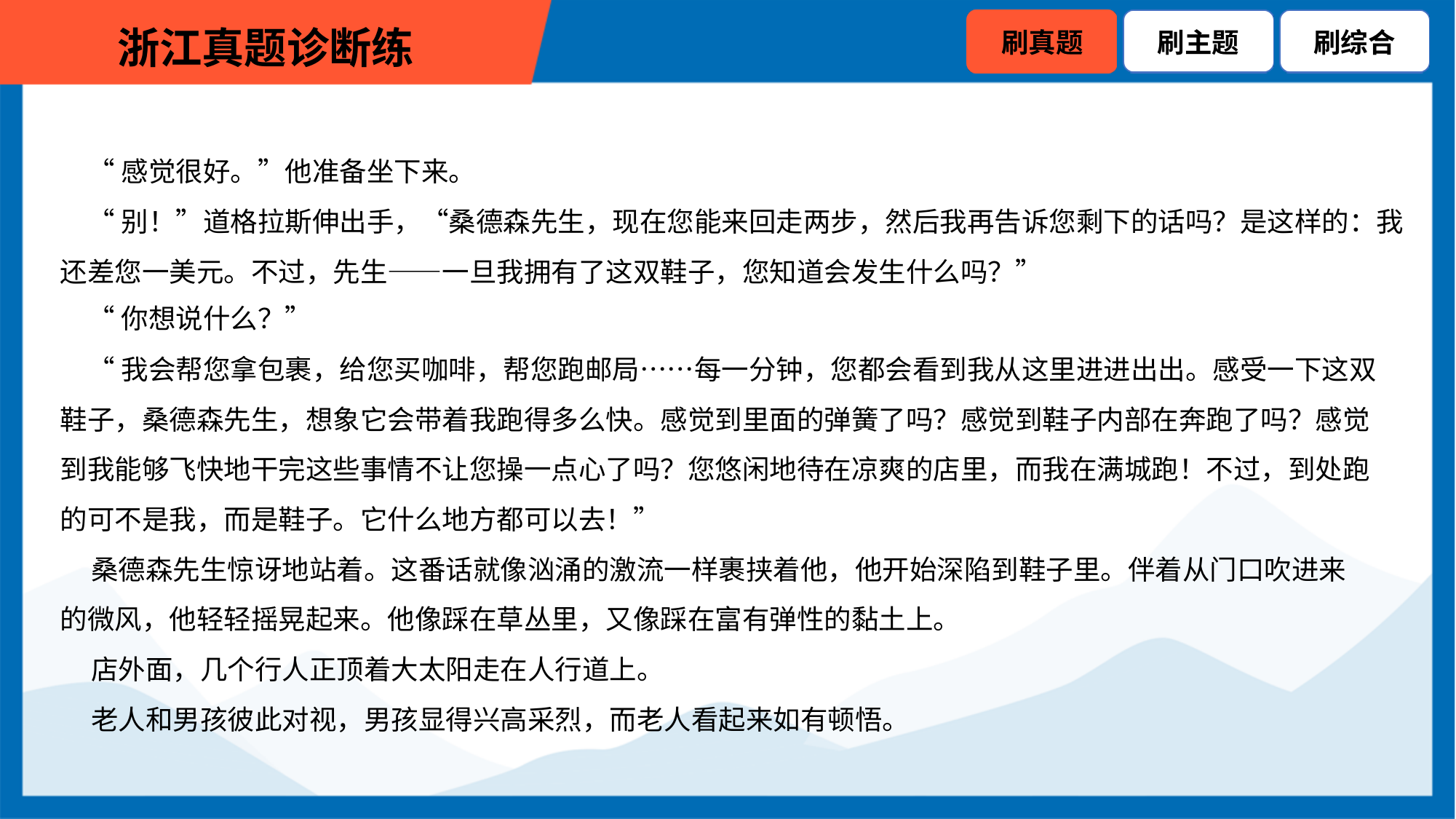

“感觉很好。”他准备坐下来。
    “别！”道格拉斯伸出手，“桑德森先生，现在您能来回走两步，然后我再告诉您剩下的话吗？是这样的：我
还差您一美元。不过，先生——一旦我拥有了这双鞋子，您知道会发生什么吗？”
    “你想说什么？”
    “我会帮您拿包裹，给您买咖啡，帮您跑邮局……每一分钟，您都会看到我从这里进进出出。感受一下这双
鞋子，桑德森先生，想象它会带着我跑得多么快。感觉到里面的弹簧了吗？感觉到鞋子内部在奔跑了吗？感觉
到我能够飞快地干完这些事情不让您操一点心了吗？您悠闲地待在凉爽的店里，而我在满城跑！不过，到处跑
的可不是我，而是鞋子。它什么地方都可以去！”
    桑德森先生惊讶地站着。这番话就像汹涌的激流一样裹挟着他，他开始深陷到鞋子里。伴着从门口吹进来
的微风，他轻轻摇晃起来。他像踩在草丛里，又像踩在富有弹性的黏土上。
    店外面，几个行人正顶着大太阳走在人行道上。
    老人和男孩彼此对视，男孩显得兴高采烈，而老人看起来如有顿悟。